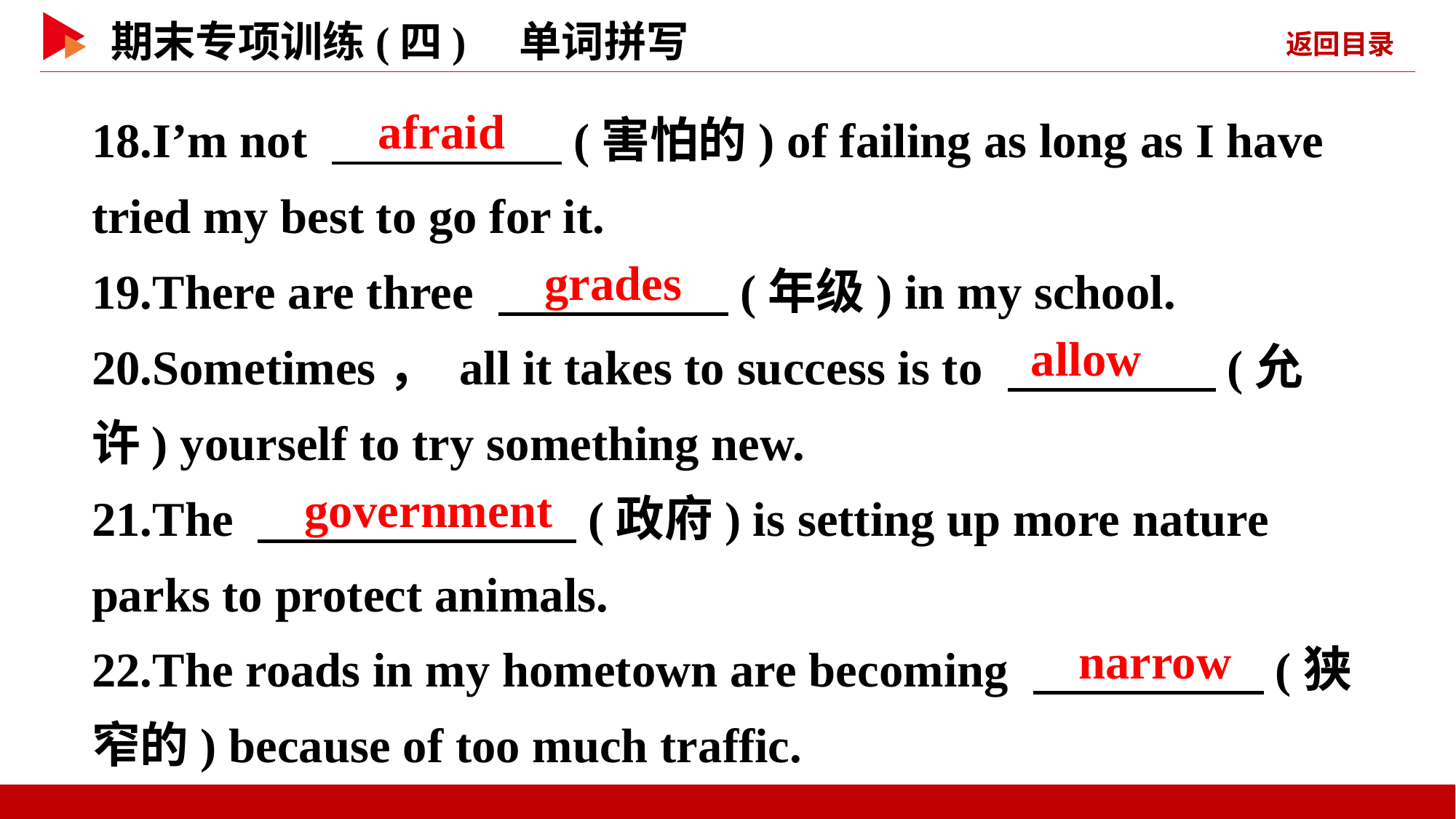

18.I’m not 　            　(害怕的) of failing as long as I have tried my best to go for it.
19.There are three 　            　(年级) in my school.
20.Sometimes， all it takes to success is to 　          　(允许) yourself to try something new.
21.The 　                    　(政府) is setting up more nature parks to protect animals.
22.The roads in my hometown are becoming 　            　(狭窄的) because of too much traffic.
　afraid
　grades
　allow
　government
　narrow